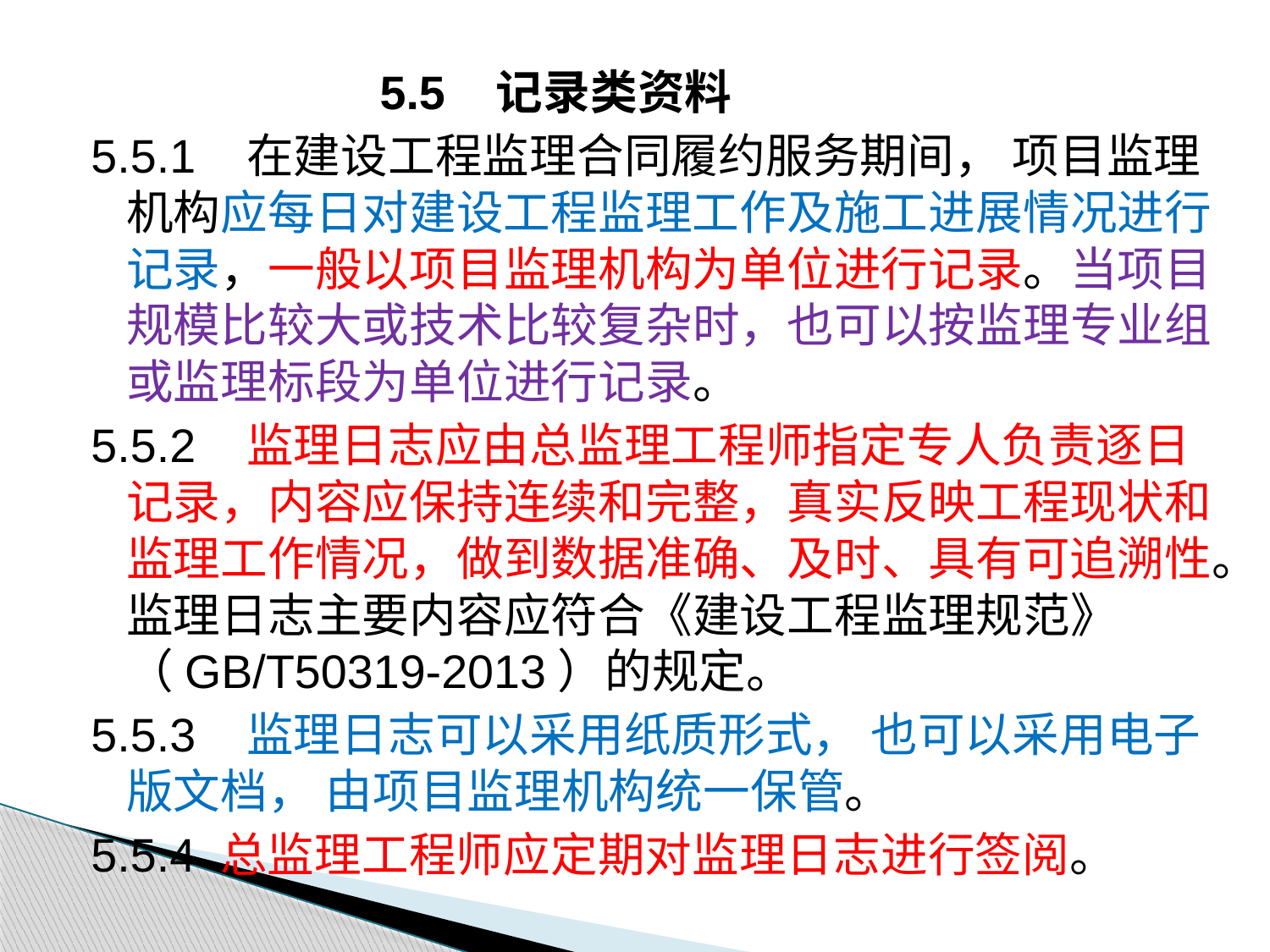

5.5   记录类资料
5.5.1   在建设工程监理合同履约服务期间， 项目监理机构应每日对建设工程监理工作及施工进展情况进行记录，一般以项目监理机构为单位进行记录。当项目规模比较大或技术比较复杂时，也可以按监理专业组或监理标段为单位进行记录。
5.5.2   监理日志应由总监理工程师指定专人负责逐日记录，内容应保持连续和完整，真实反映工程现状和监理工作情况，做到数据准确、及时、具有可追溯性。监理日志主要内容应符合《建设工程监理规范》 （GB/T50319-2013）的规定。
5.5.3   监理日志可以采用纸质形式， 也可以采用电子版文档， 由项目监理机构统一保管。
5.5.4 总监理工程师应定期对监理日志进行签阅。